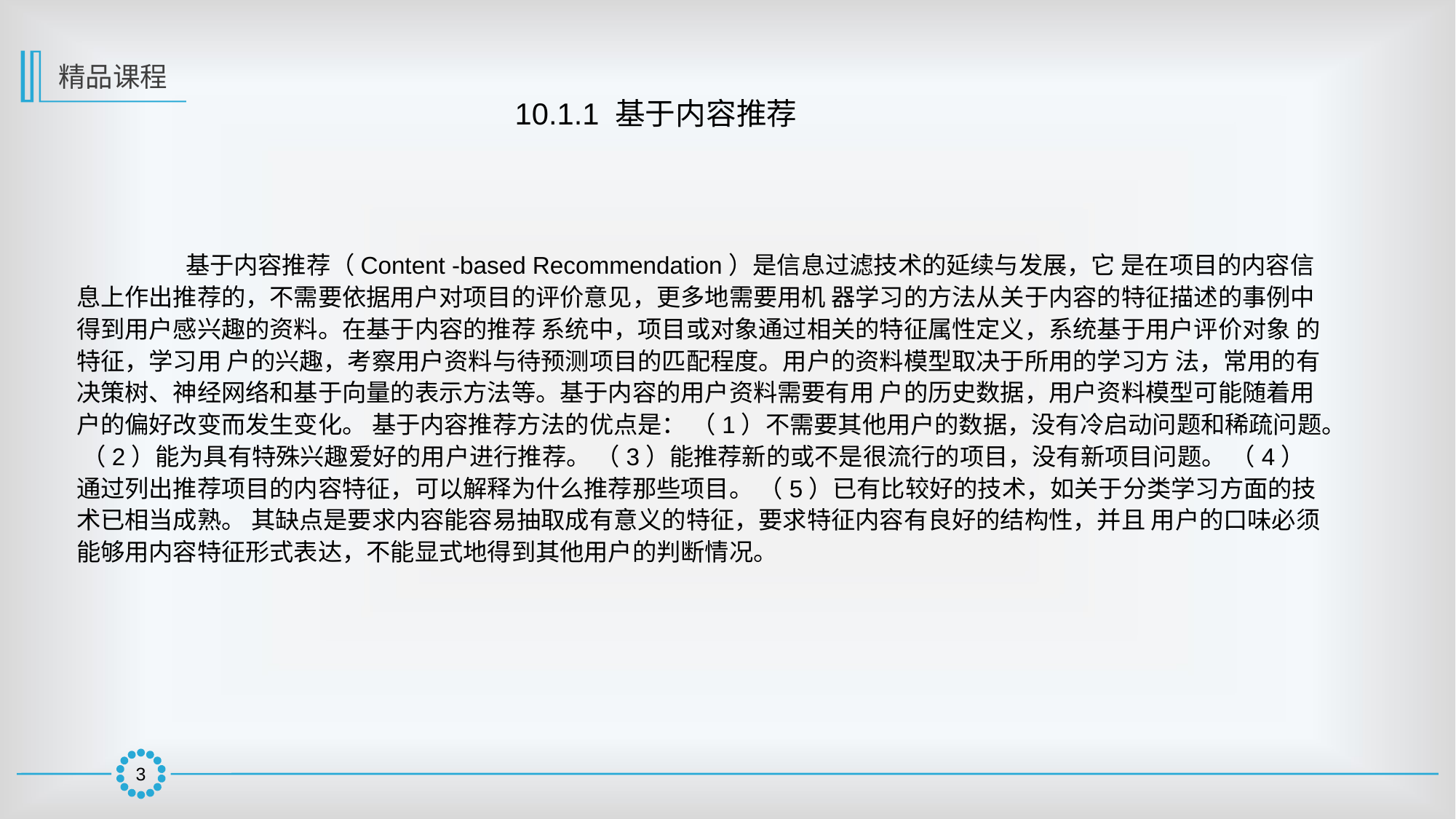

精品课程
10.1.1 基于内容推荐
	基于内容推荐（Content -based Recommendation）是信息过滤技术的延续与发展，它 是在项目的内容信息上作出推荐的，不需要依据用户对项目的评价意见，更多地需要用机 器学习的方法从关于内容的特征描述的事例中得到用户感兴趣的资料。在基于内容的推荐 系统中，项目或对象通过相关的特征属性定义，系统基于用户评价对象 的特征，学习用 户的兴趣，考察用户资料与待预测项目的匹配程度。用户的资料模型取决于所用的学习方 法，常用的有决策树、神经网络和基于向量的表示方法等。基于内容的用户资料需要有用 户的历史数据，用户资料模型可能随着用户的偏好改变而发生变化。 基于内容推荐方法的优点是： （1）不需要其他用户的数据，没有冷启动问题和稀疏问题。 （2）能为具有特殊兴趣爱好的用户进行推荐。 （3）能推荐新的或不是很流行的项目，没有新项目问题。 （4）通过列出推荐项目的内容特征，可以解释为什么推荐那些项目。 （5）已有比较好的技术，如关于分类学习方面的技术已相当成熟。 其缺点是要求内容能容易抽取成有意义的特征，要求特征内容有良好的结构性，并且 用户的口味必须能够用内容特征形式表达，不能显式地得到其他用户的判断情况。

3